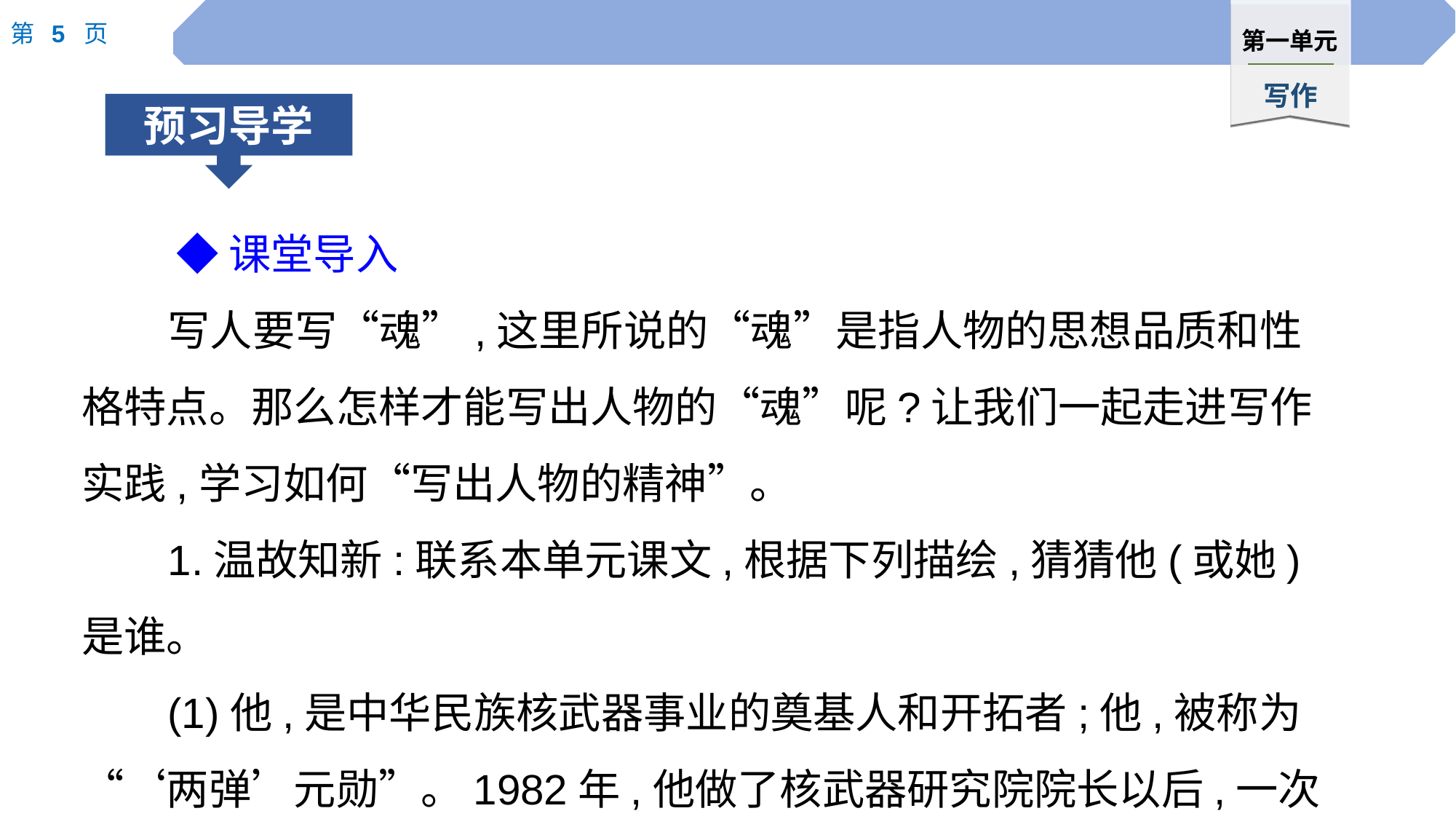

◆课堂导入

写人要写“魂”,这里所说的“魂”是指人物的思想品质和性格特点。那么怎样才能写出人物的“魂”呢?让我们一起走进写作实践,学习如何“写出人物的精神”。
1.温故知新:联系本单元课文,根据下列描绘,猜猜他(或她)是谁。
(1)他,是中华民族核武器事业的奠基人和开拓者;他,被称为“‘两弹’元勋”。1982年,他做了核武器研究院院长以后,一次井下突然有一个信号测不到了,大家十分焦虑,人们劝他回去,他只说了